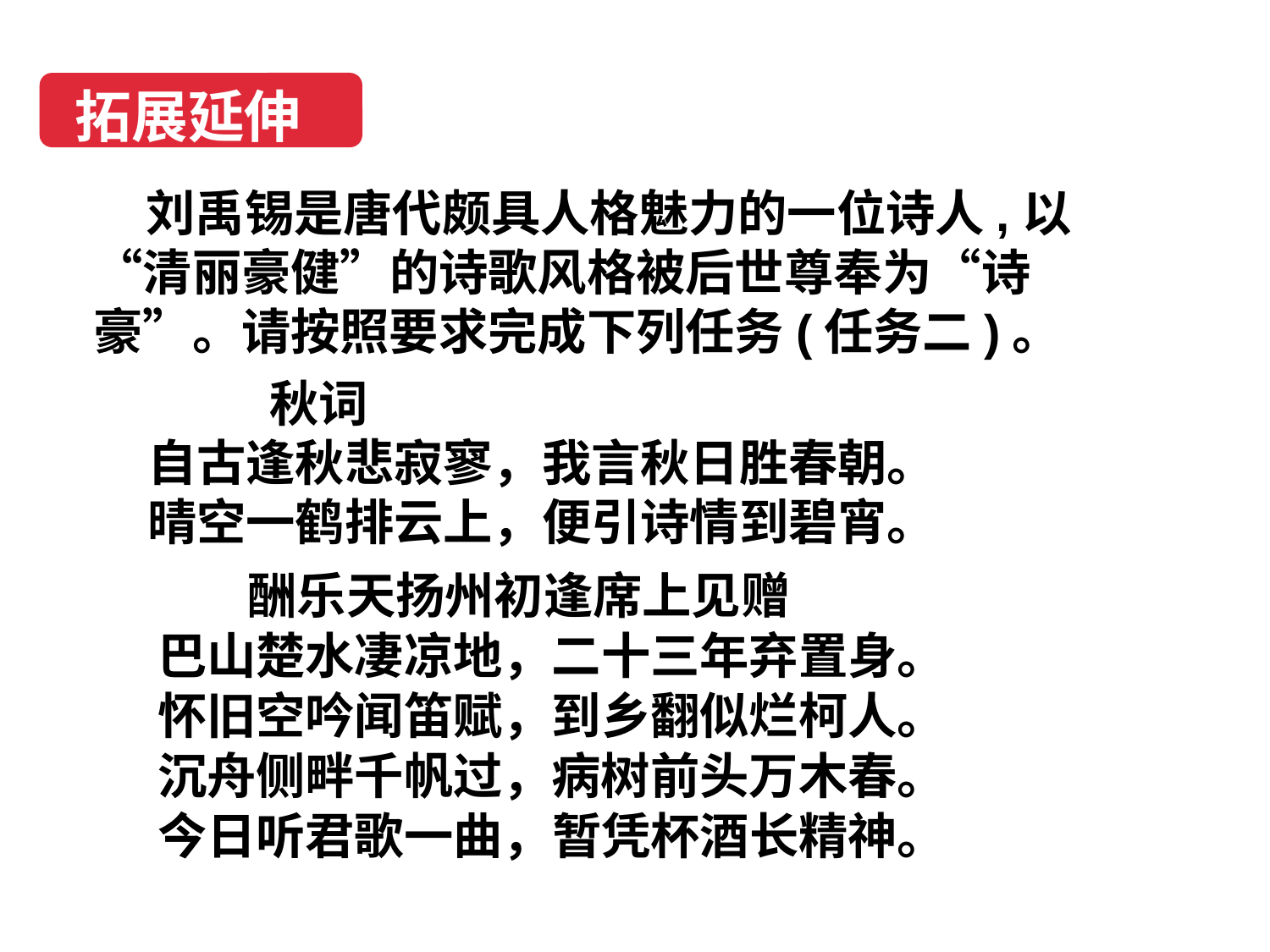

拓展延伸
    刘禹锡是唐代颇具人格魅力的一位诗人,以“清丽豪健”的诗歌风格被后世尊奉为“诗豪”。请按照要求完成下列任务(任务二)。
          秋词
自古逢秋悲寂寥，我言秋日胜春朝。
晴空一鹤排云上，便引诗情到碧宵。
       酬乐天扬州初逢席上见赠
巴山楚水凄凉地，二十三年弃置身。
怀旧空吟闻笛赋，到乡翻似烂柯人。
沉舟侧畔千帆过，病树前头万木春。
今日听君歌一曲，暂凭杯酒长精神。